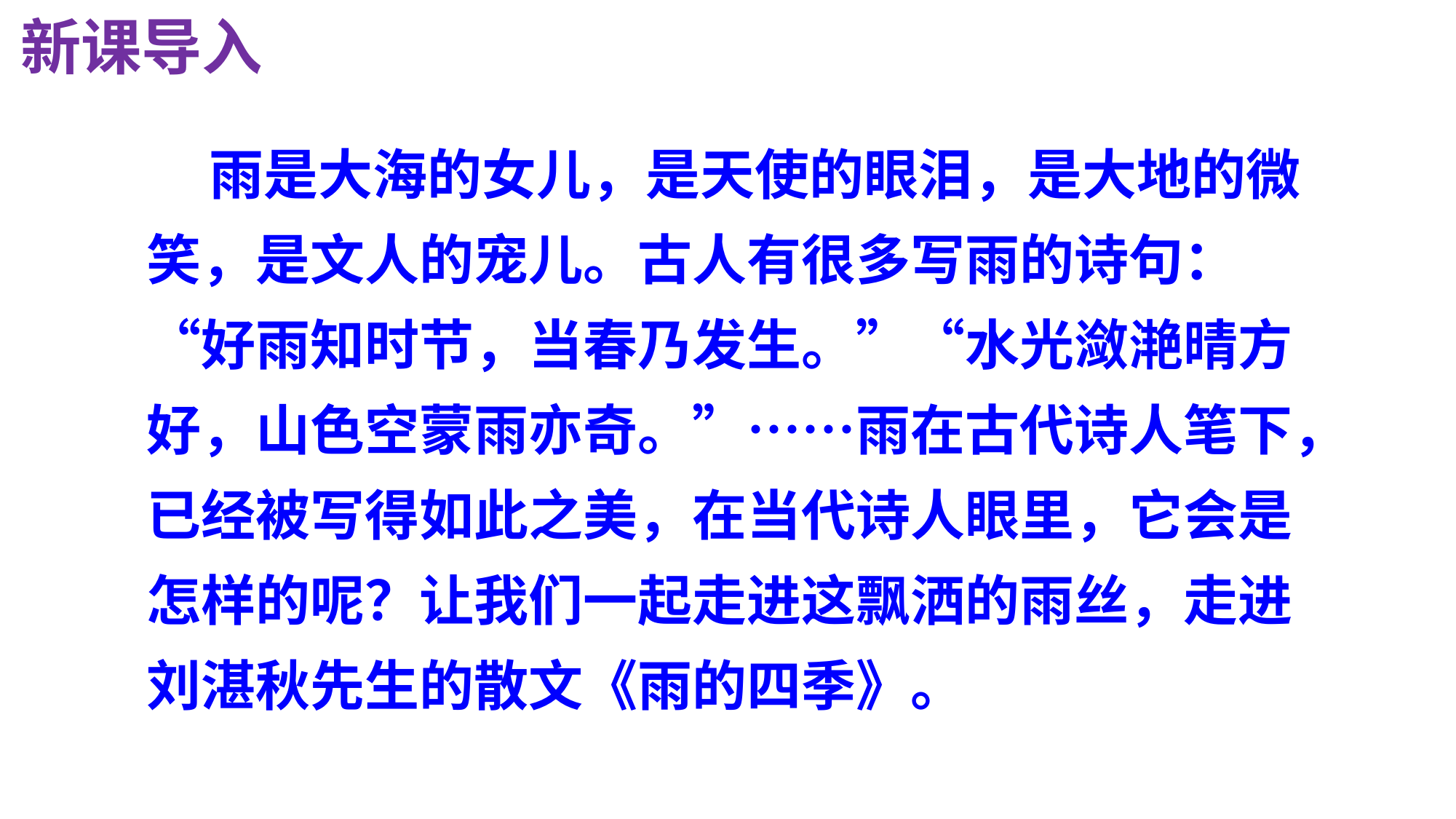

新课导入
    雨是大海的女儿，是天使的眼泪，是大地的微笑，是文人的宠儿。古人有很多写雨的诗句：“好雨知时节，当春乃发生。”“水光潋滟晴方好，山色空蒙雨亦奇。”……雨在古代诗人笔下，已经被写得如此之美，在当代诗人眼里，它会是怎样的呢？让我们一起走进这飘洒的雨丝，走进刘湛秋先生的散文《雨的四季》。